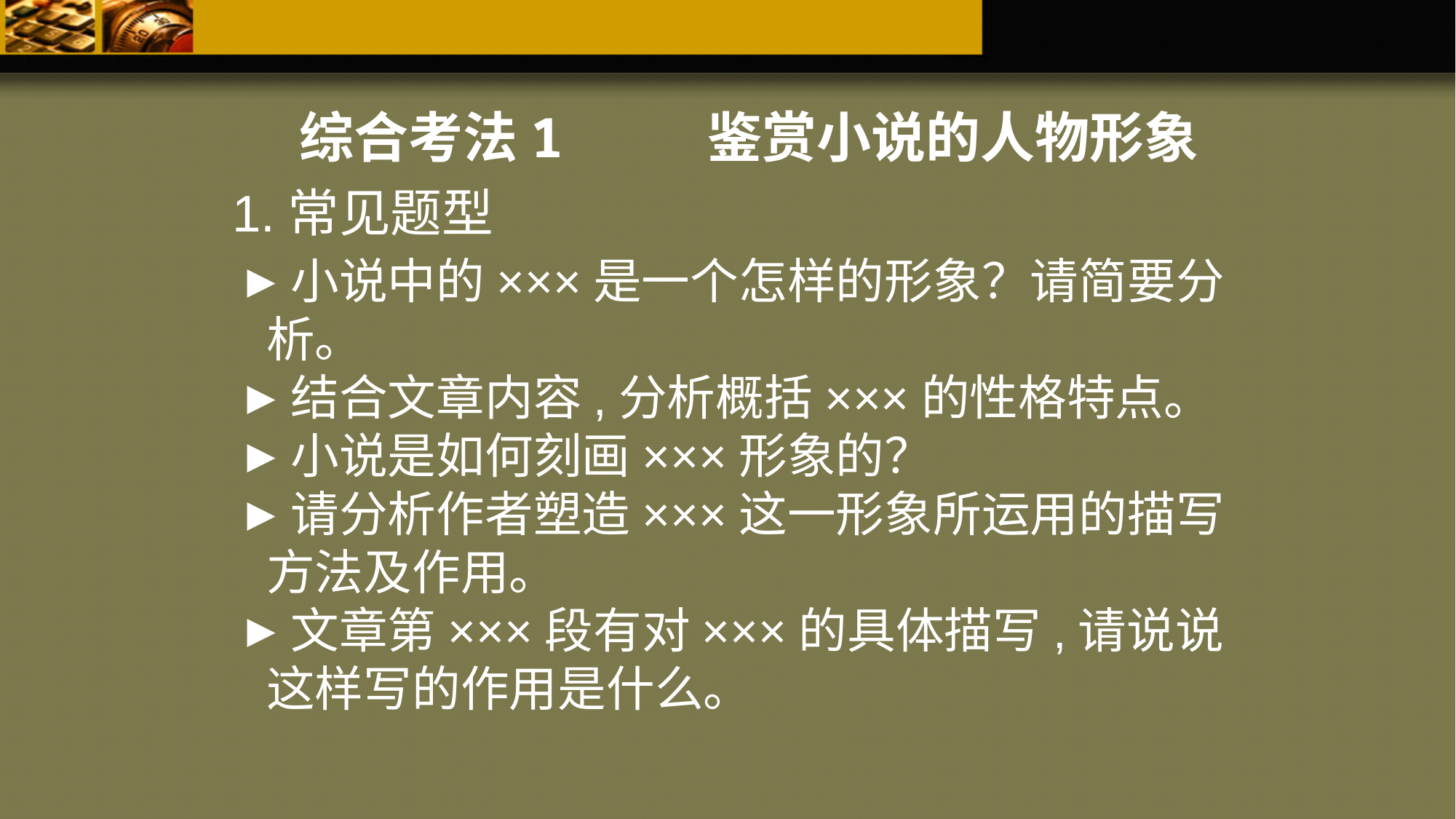

综合考法1    鉴赏小说的人物形象

1.常见题型
小说中的×××是一个怎样的形象？请简要分析。
结合文章内容,分析概括×××的性格特点。
小说是如何刻画×××形象的？
请分析作者塑造×××这一形象所运用的描写方法及作用。
文章第×××段有对×××的具体描写,请说说这样写的作用是什么。